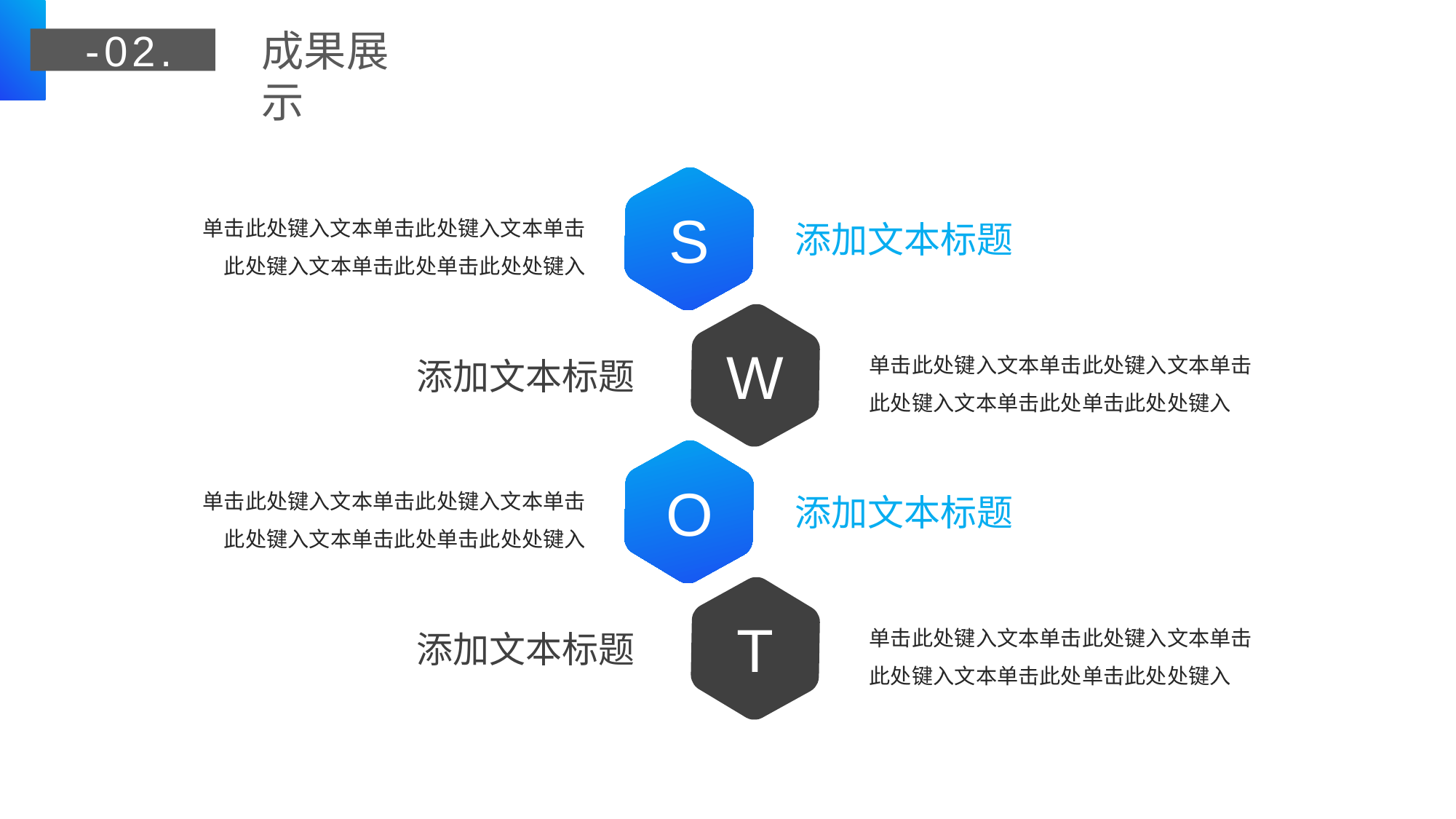

-02.
成果展示

S
单击此处键入文本单击此处键入文本单击此处键入文本单击此处单击此处处键入
添加文本标题

W
单击此处键入文本单击此处键入文本单击此处键入文本单击此处单击此处处键入
添加文本标题

O
单击此处键入文本单击此处键入文本单击此处键入文本单击此处单击此处处键入
添加文本标题

T
单击此处键入文本单击此处键入文本单击此处键入文本单击此处单击此处处键入
添加文本标题